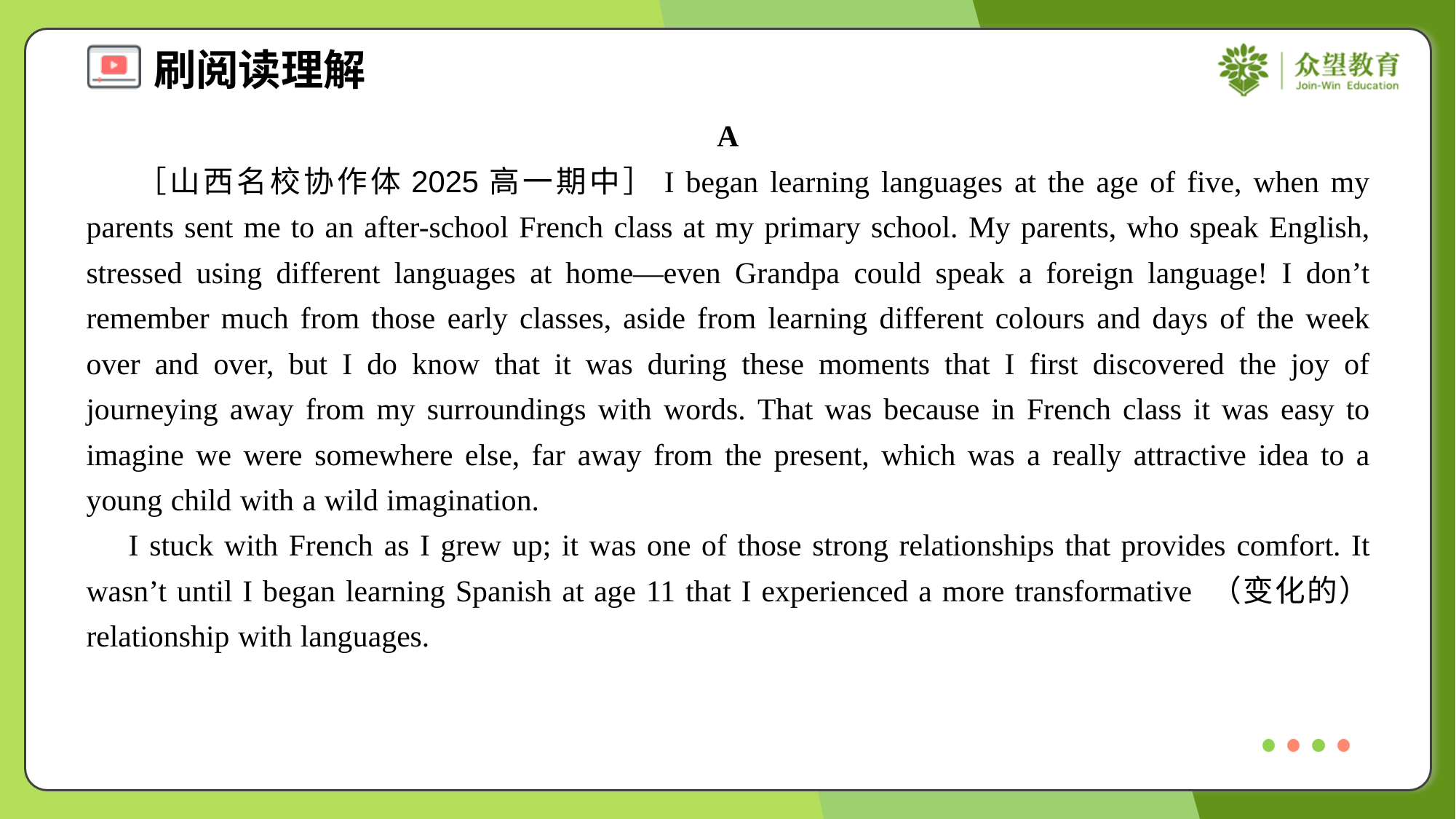

A
    ［山西名校协作体2025高一期中］I began learning languages at the age of five, when my parents sent me to an after-school French class at my primary school. My parents, who speak English, stressed using different languages at home—even Grandpa could speak a foreign language! I don’t remember much from those early classes, aside from learning different colours and days of the week over and over, but I do know that it was during these moments that I first discovered the joy of journeying away from my surroundings with words. That was because in French class it was easy to imagine we were somewhere else, far away from the present, which was a really attractive idea to a young child with a wild imagination.
    I stuck with French as I grew up; it was one of those strong relationships that provides comfort. It wasn’t until I began learning Spanish at age 11 that I experienced a more transformative （变化的） relationship with languages.